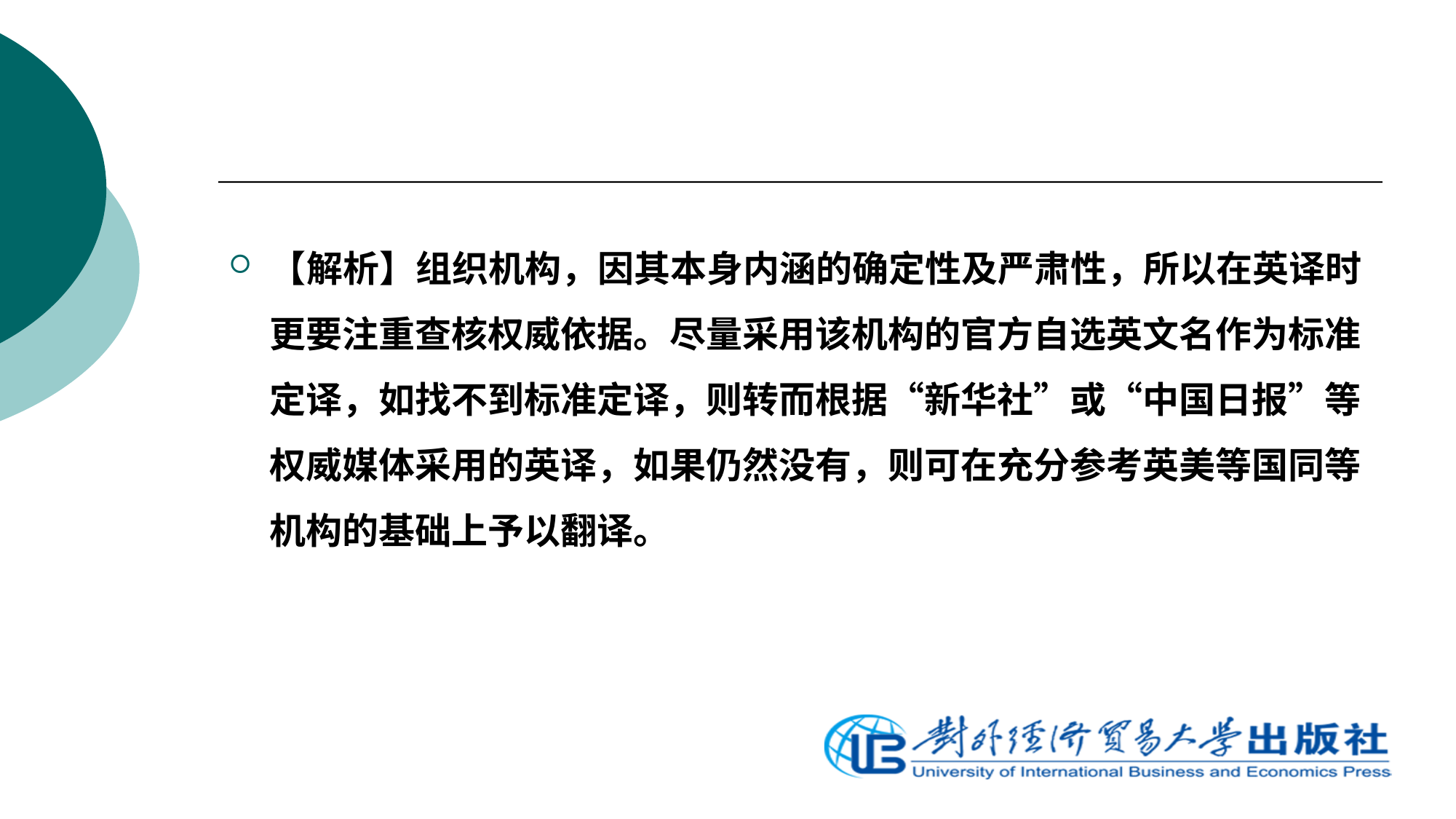

【解析】组织机构，因其本身内涵的确定性及严肃性，所以在英译时更要注重查核权威依据。尽量采用该机构的官方自选英文名作为标准定译，如找不到标准定译，则转而根据“新华社”或“中国日报”等权威媒体采用的英译，如果仍然没有，则可在充分参考英美等国同等机构的基础上予以翻译。